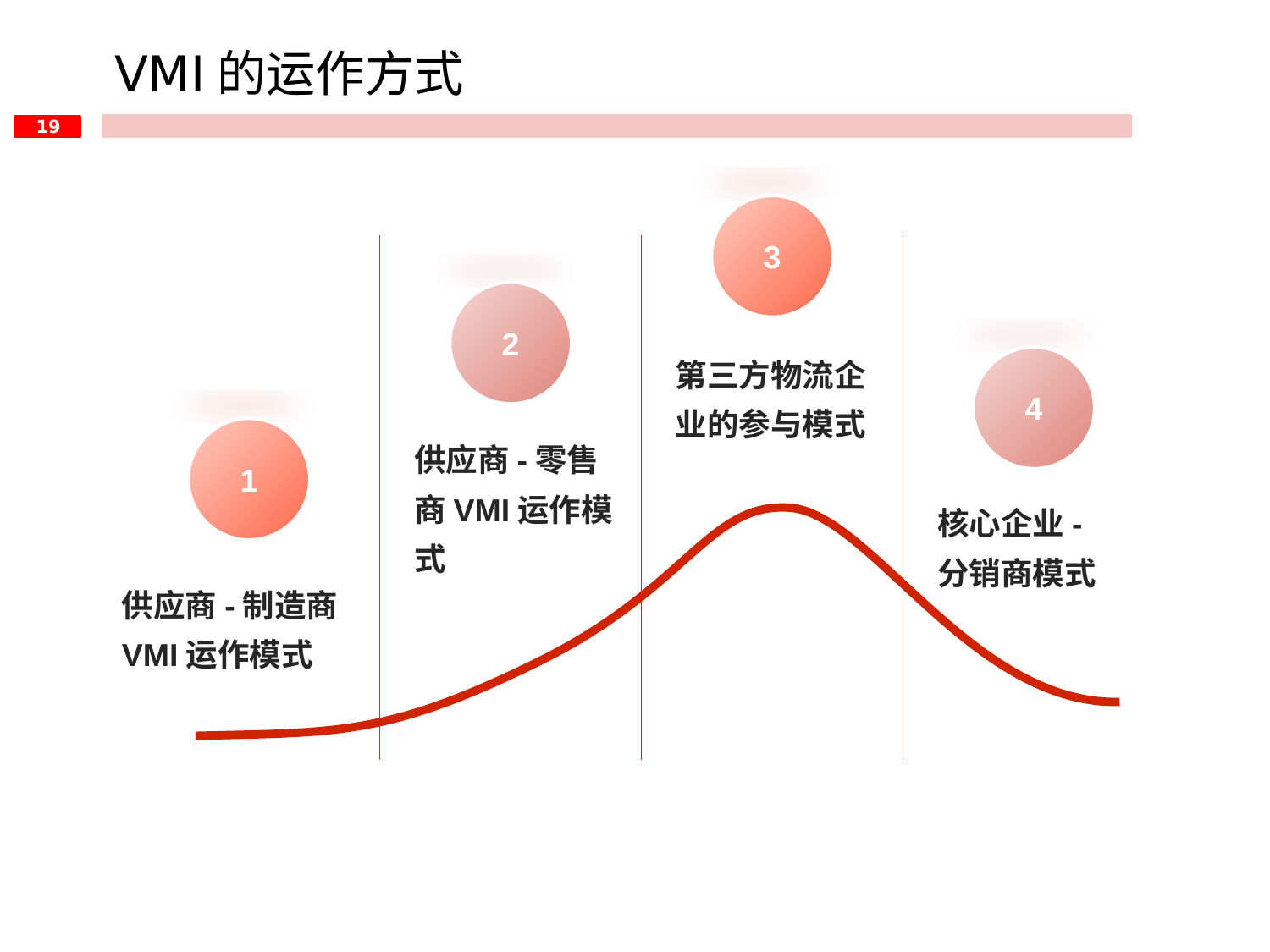

VMI的运作方式
19
3
2
第三方物流企业的参与模式
4
1
供应商-零售商VMI运作模式
核心企业-分销商模式

供应商-制造商VMI运作模式